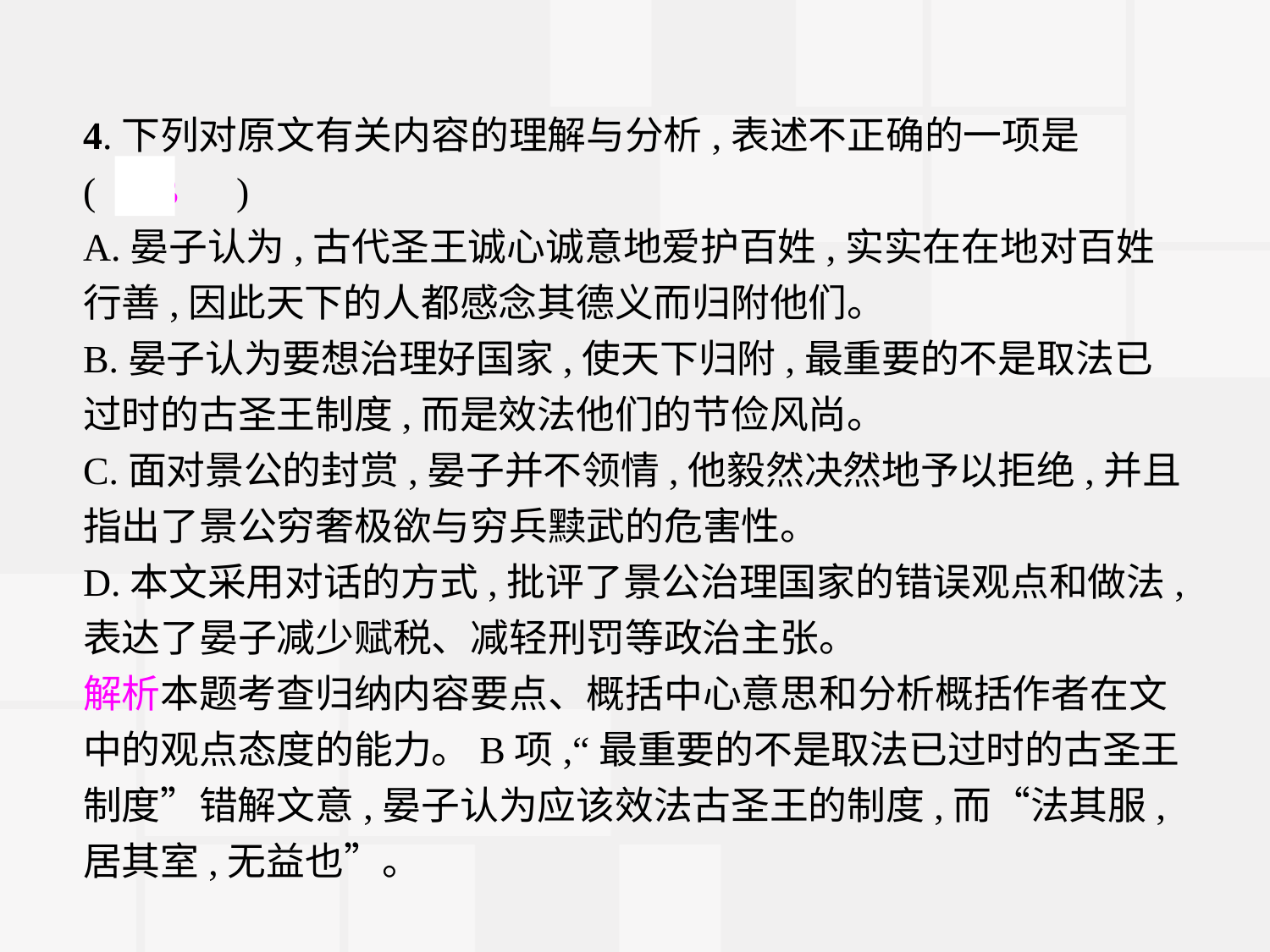

4.下列对原文有关内容的理解与分析,表述不正确的一项是
(　B　)
A.晏子认为,古代圣王诚心诚意地爱护百姓,实实在在地对百姓行善,因此天下的人都感念其德义而归附他们。
B.晏子认为要想治理好国家,使天下归附,最重要的不是取法已过时的古圣王制度,而是效法他们的节俭风尚。
C.面对景公的封赏,晏子并不领情,他毅然决然地予以拒绝,并且指出了景公穷奢极欲与穷兵黩武的危害性。
D.本文采用对话的方式,批评了景公治理国家的错误观点和做法,表达了晏子减少赋税、减轻刑罚等政治主张。
解析本题考查归纳内容要点、概括中心意思和分析概括作者在文中的观点态度的能力。B项,“最重要的不是取法已过时的古圣王制度”错解文意,晏子认为应该效法古圣王的制度,而“法其服,居其室,无益也”。